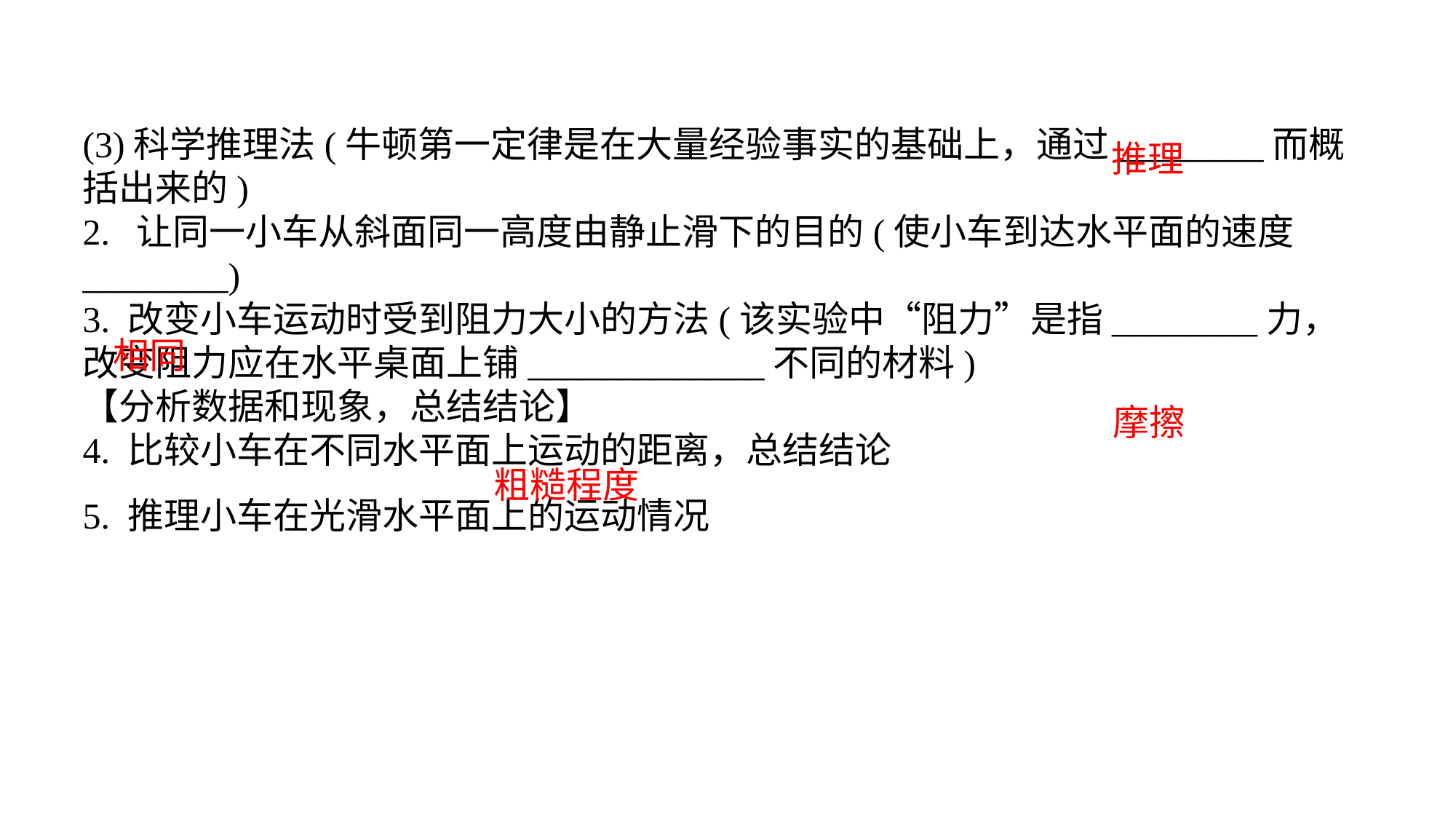

(3)科学推理法(牛顿第一定律是在大量经验事实的基础上，通过________而概括出来的)2.  让同一小车从斜面同一高度由静止滑下的目的(使小车到达水平面的速度________)3. 改变小车运动时受到阻力大小的方法(该实验中“阻力”是指________力，改变阻力应在水平桌面上铺_____________不同的材料)【分析数据和现象，总结结论】4. 比较小车在不同水平面上运动的距离，总结结论5. 推理小车在光滑水平面上的运动情况
推理
相同
摩擦
粗糙程度